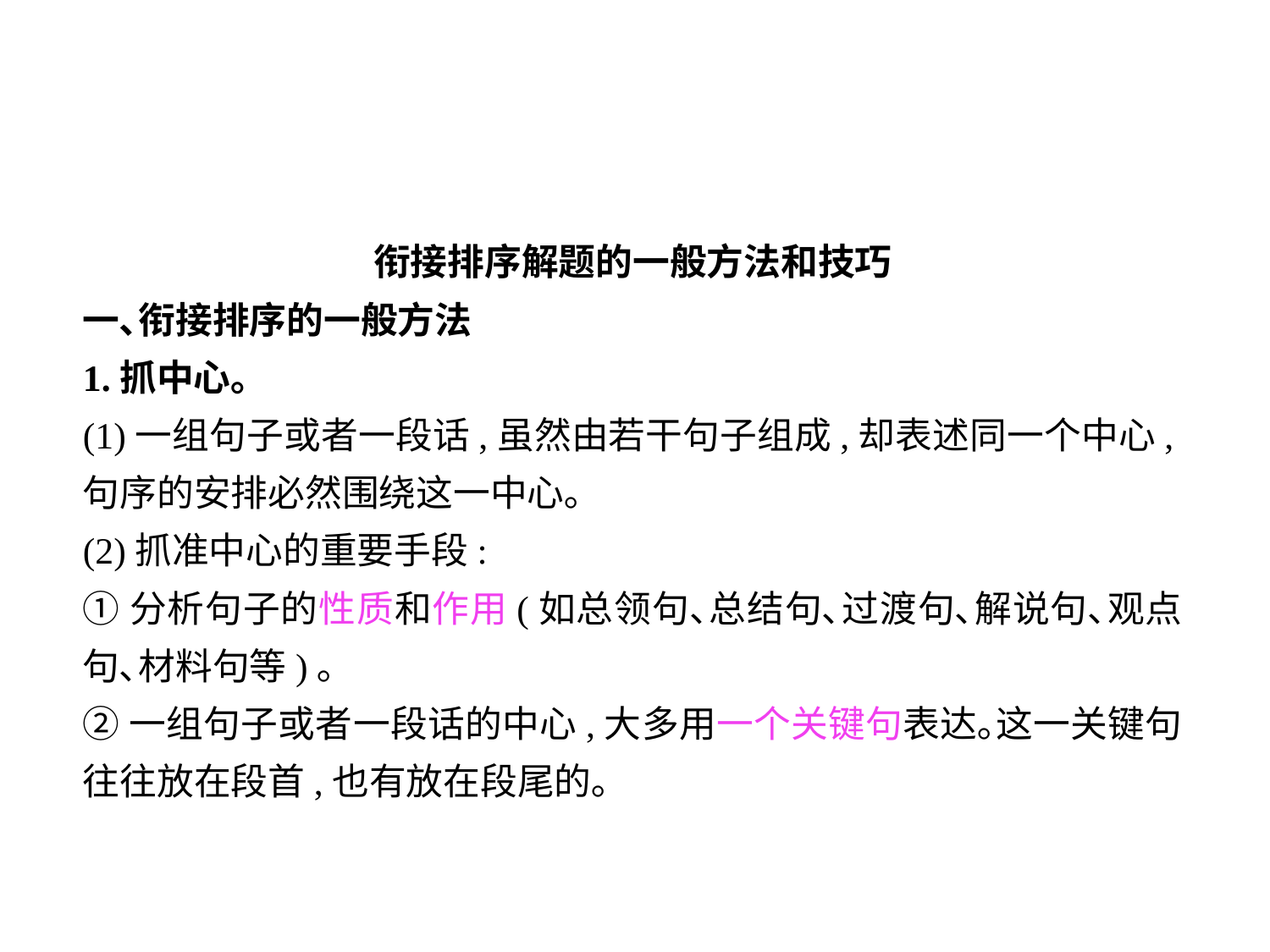

衔接排序解题的一般方法和技巧
一､衔接排序的一般方法
1.抓中心｡
(1)一组句子或者一段话,虽然由若干句子组成,却表述同一个中心,句序的安排必然围绕这一中心｡
(2)抓准中心的重要手段:
①分析句子的性质和作用(如总领句､总结句､过渡句､解说句､观点句､材料句等)｡
②一组句子或者一段话的中心,大多用一个关键句表达｡这一关键句往往放在段首,也有放在段尾的｡